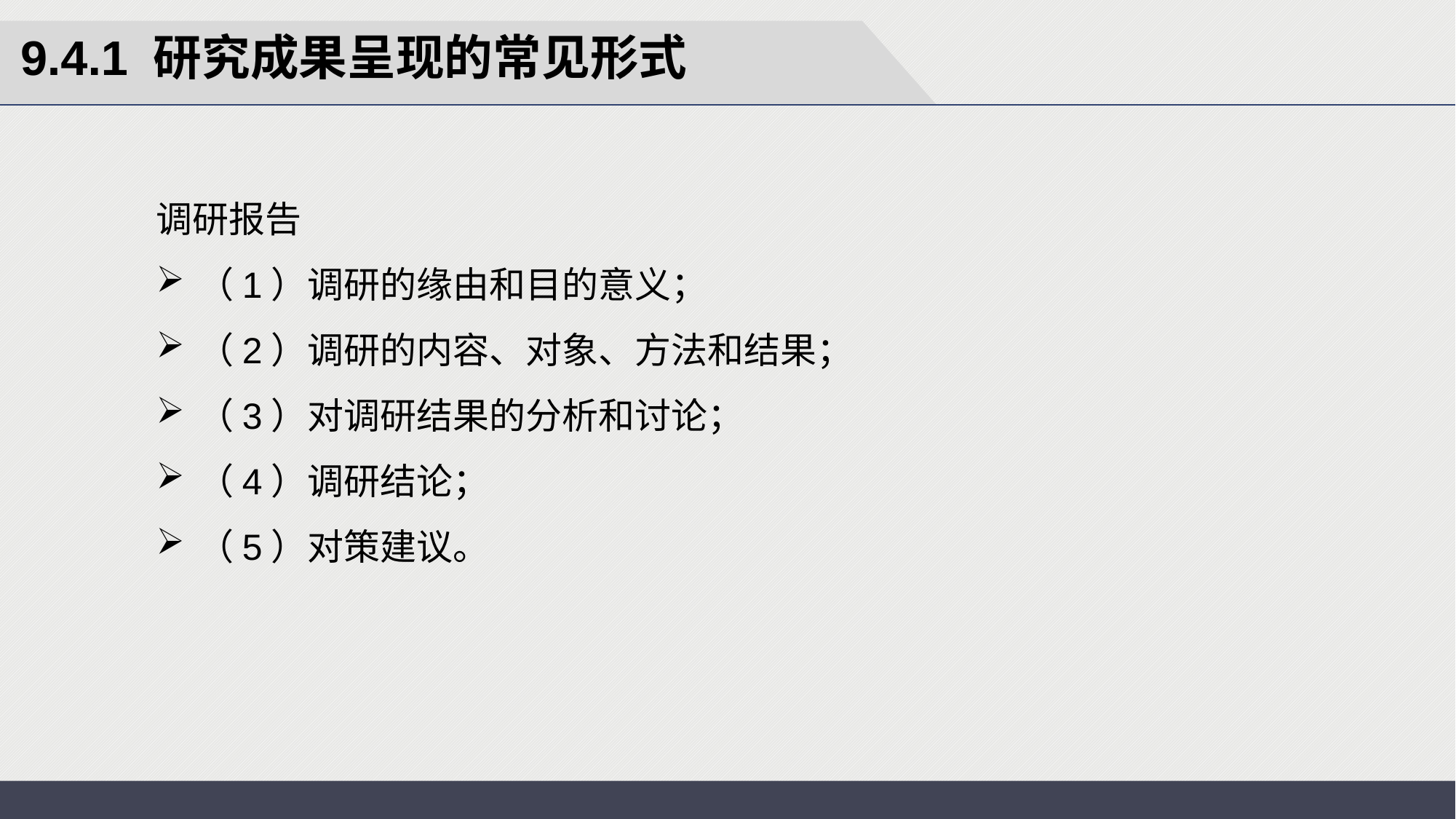

9.4.1 研究成果呈现的常见形式
调研报告
（1）调研的缘由和目的意义；
（2）调研的内容、对象、方法和结果；
（3）对调研结果的分析和讨论；
（4）调研结论；
（5）对策建议。